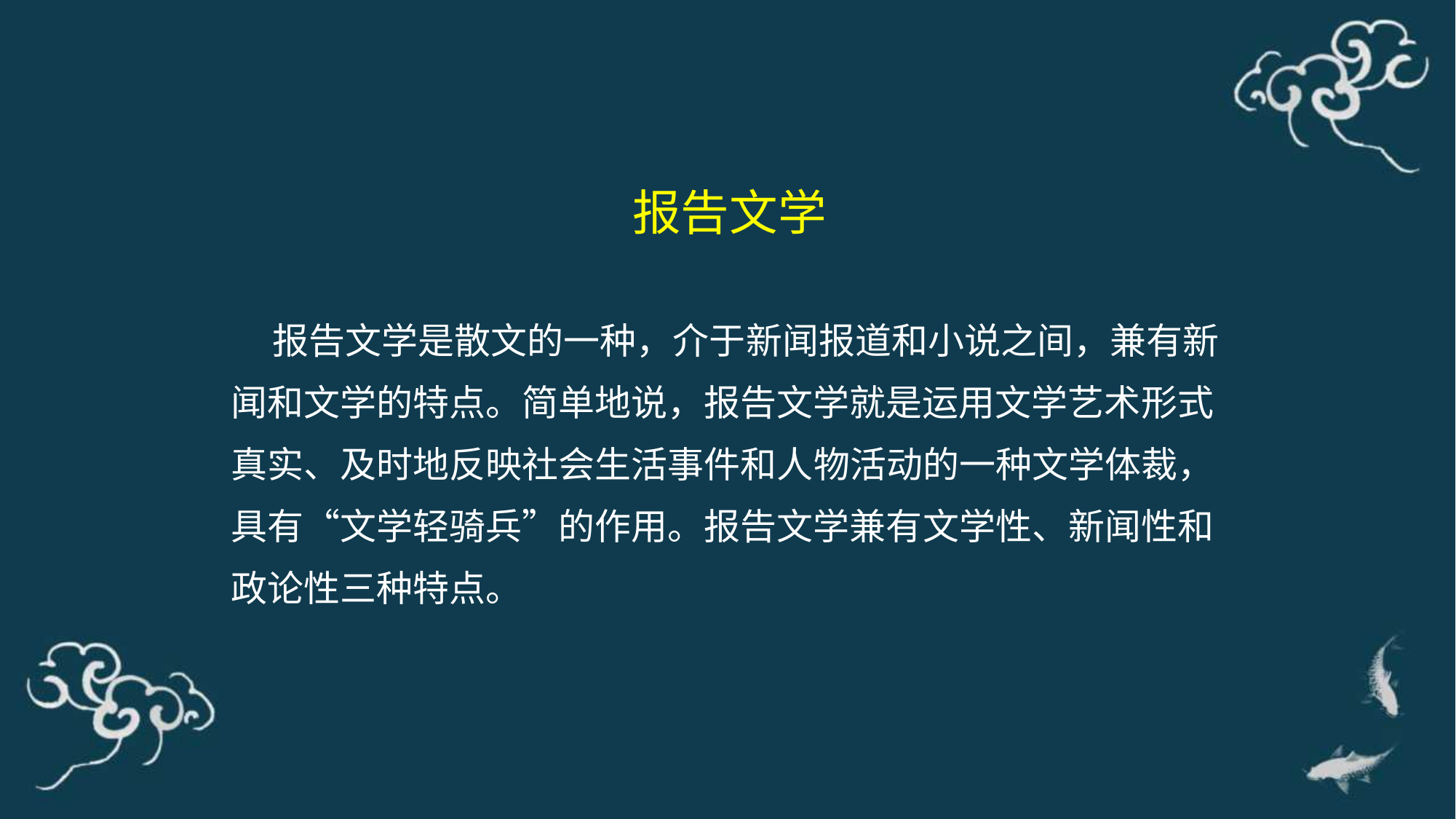

报告文学
    报告文学是散文的一种，介于新闻报道和小说之间，兼有新闻和文学的特点。简单地说，报告文学就是运用文学艺术形式真实、及时地反映社会生活事件和人物活动的一种文学体裁，具有“文学轻骑兵”的作用。报告文学兼有文学性、新闻性和政论性三种特点。